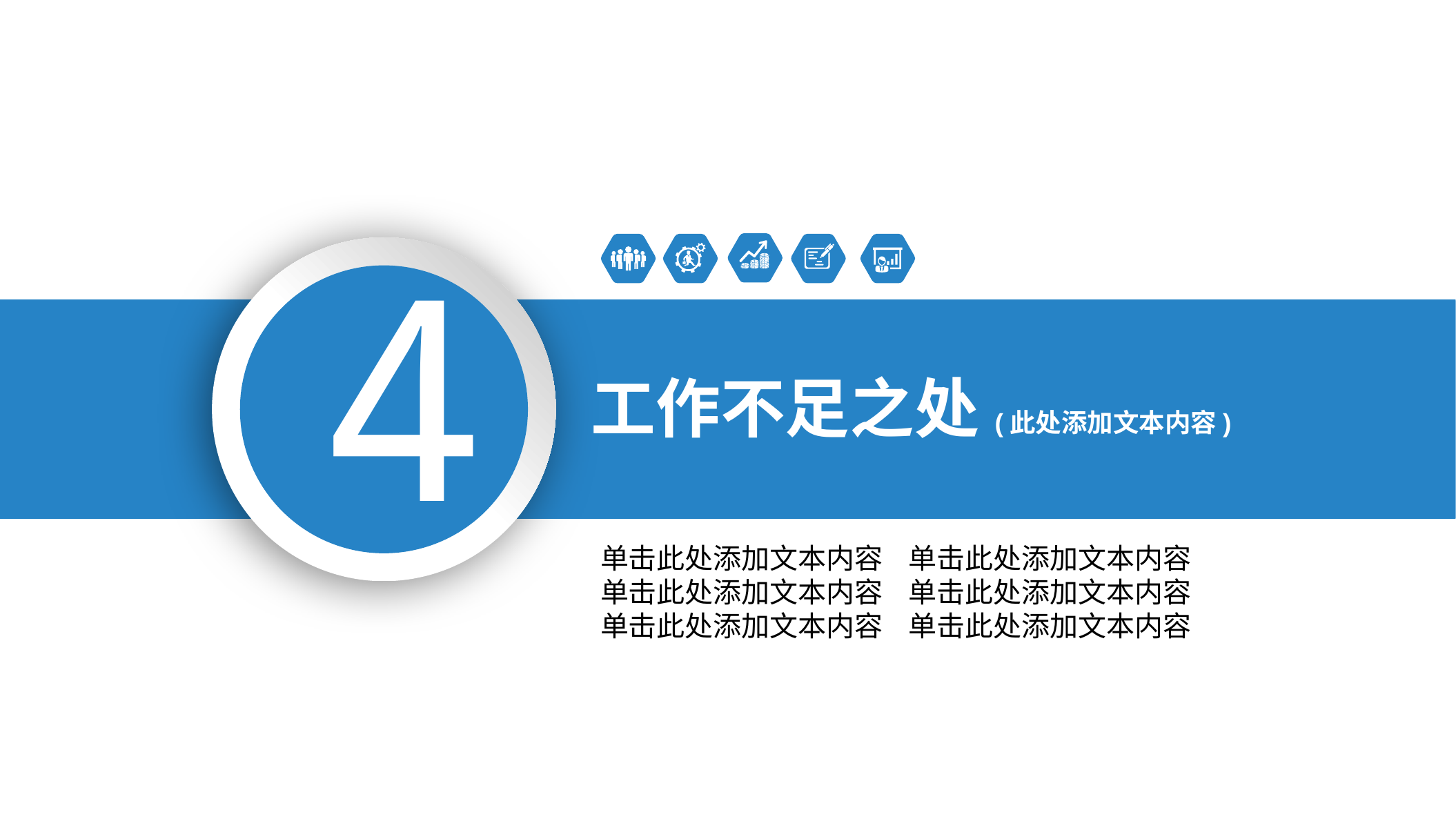

4

工作不足之处(此处添加文本内容)
单击此处添加文本内容    单击此处添加文本内容
单击此处添加文本内容    单击此处添加文本内容
单击此处添加文本内容    单击此处添加文本内容